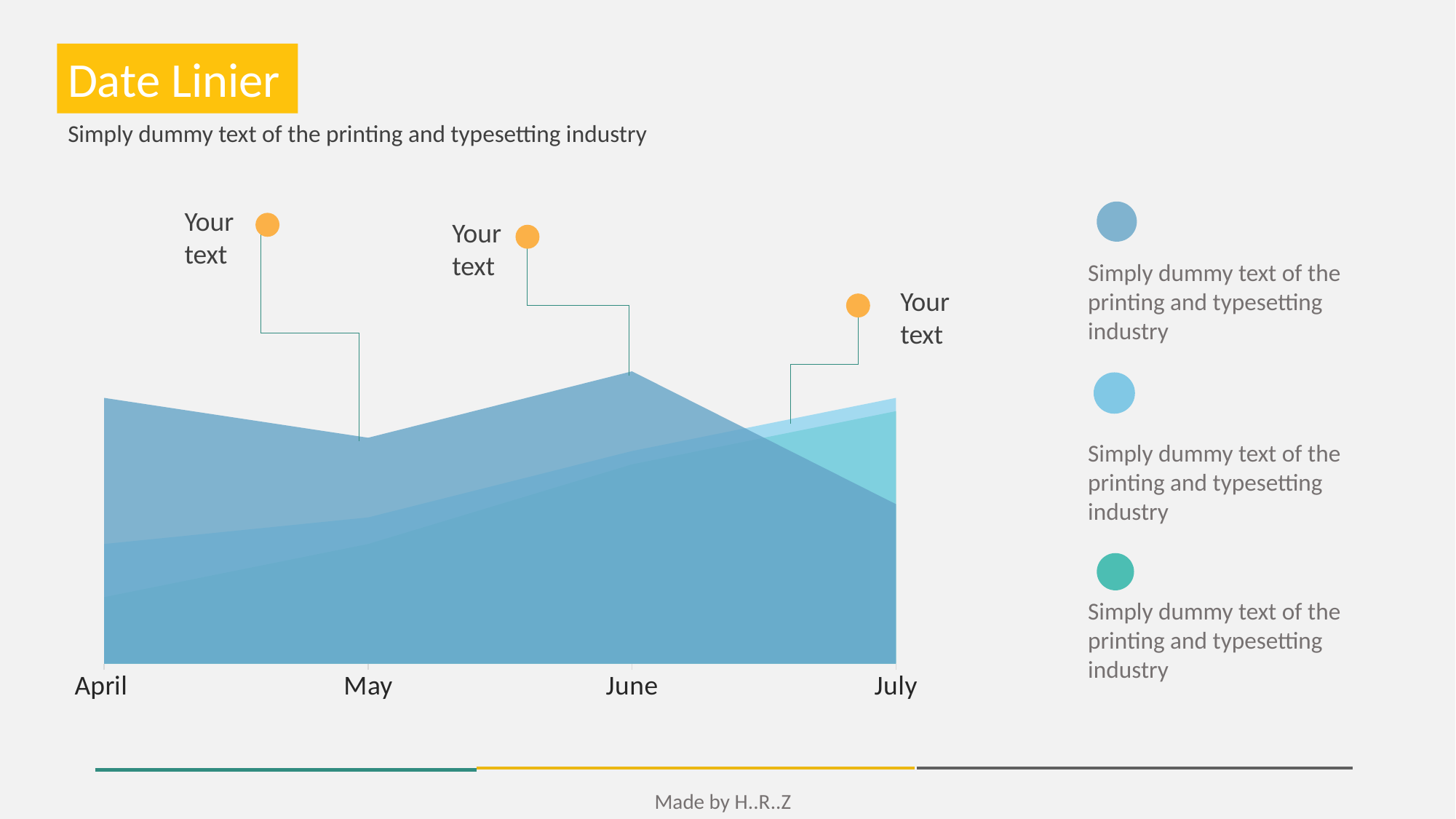

Date Linier

Simply dummy text of the printing and typesetting industry
Your text

Simply dummy text of the printing and typesetting industry
Your text

Your text

### Chart

| Category | 系列 1 | 系列 2 | 系列 3 |
|---|---|---|---|
| April  | 20.0 | 9.0 | 5.0 |
| May | 17.0 | 11.0 | 9.0 |
| June | 22.0 | 16.0 | 15.0 |
| July | 12.0 | 20.0 | 19.0 |
Simply dummy text of the printing and typesetting industry

Simply dummy text of the printing and typesetting industry
Made by H..R..Z